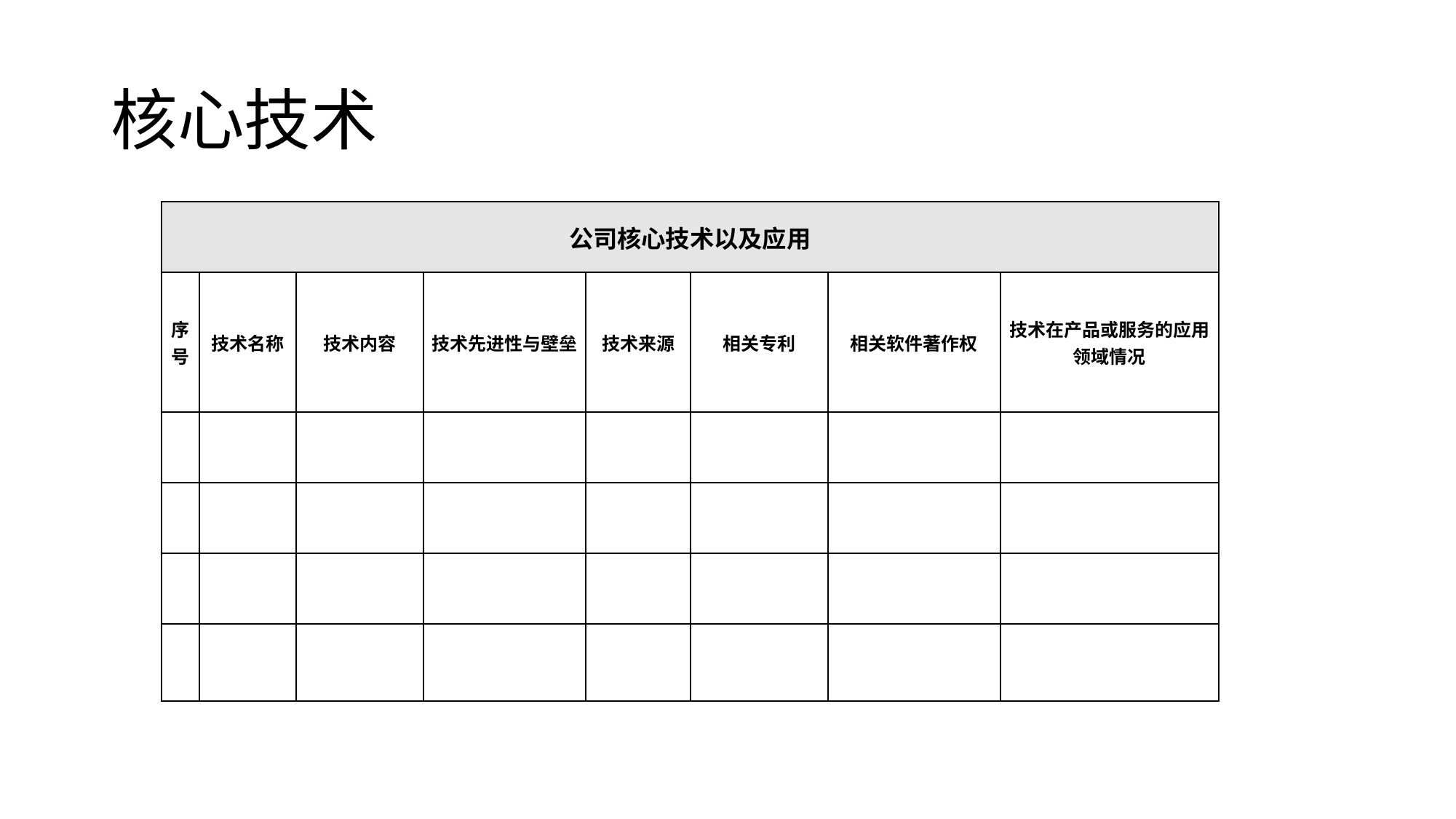

# 核心技术
| 公司核心技术以及应用 |  |  |  |  |  |  |  |
| --- | --- | --- | --- | --- | --- | --- | --- |
| 序号 | 技术名称 | 技术内容 | 技术先进性与壁垒 | 技术来源 | 相关专利 | 相关软件著作权 | 技术在产品或服务的应用领域情况 |
|  |  |  |  |  |  |  |  |
|  |  |  |  |  |  |  |  |
|  |  |  |  |  |  |  |  |
|  |  |  |  |  |  |  |  |